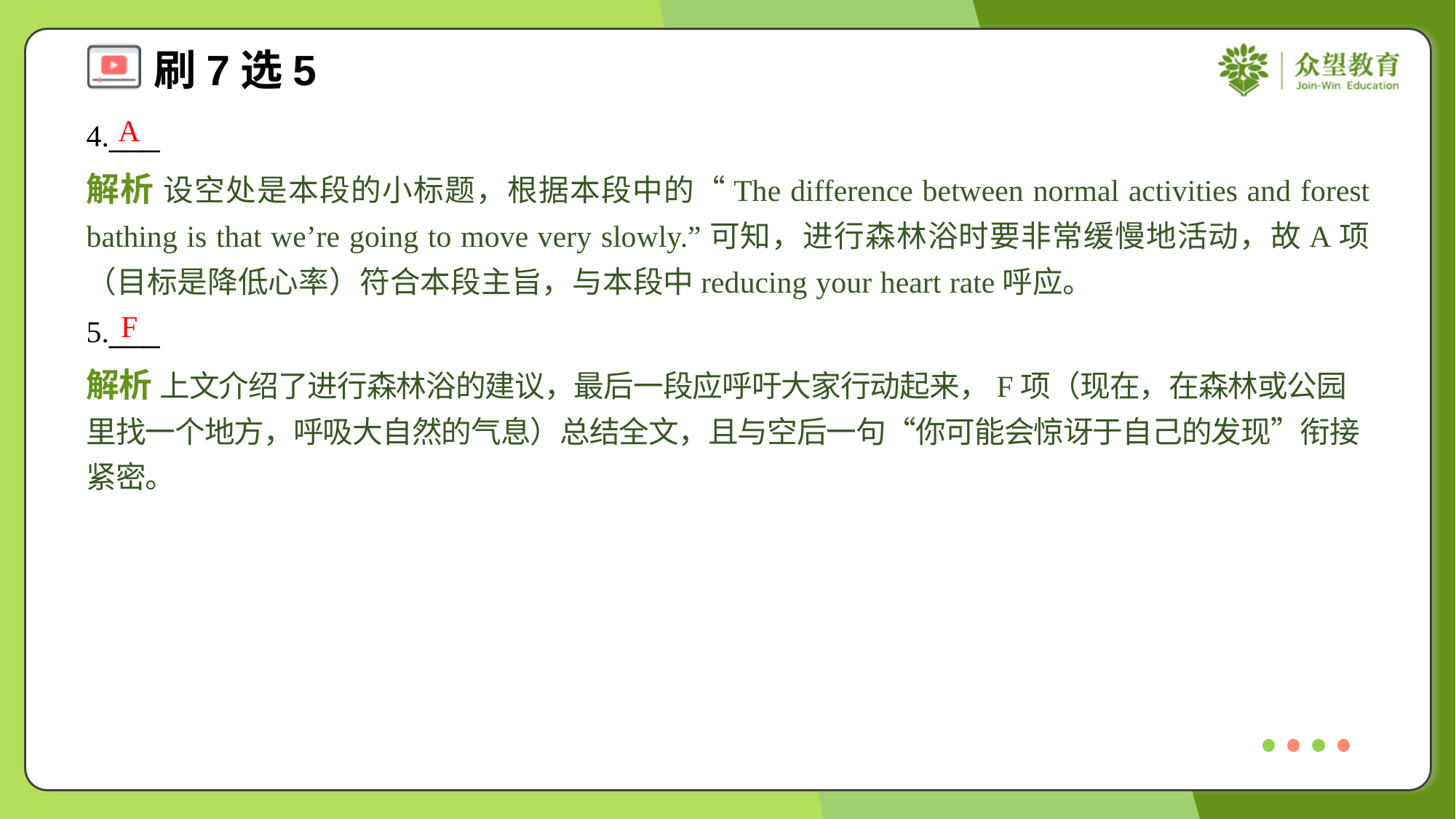

A
4.___
解析 设空处是本段的小标题，根据本段中的“The difference between normal activities and forest bathing is that we’re going to move very slowly.”可知，进行森林浴时要非常缓慢地活动，故A项（目标是降低心率）符合本段主旨，与本段中reducing your heart rate呼应。
F
5.___
解析 上文介绍了进行森林浴的建议，最后一段应呼吁大家行动起来，F项（现在，在森林或公园里找一个地方，呼吸大自然的气息）总结全文，且与空后一句“你可能会惊讶于自己的发现”衔接紧密。